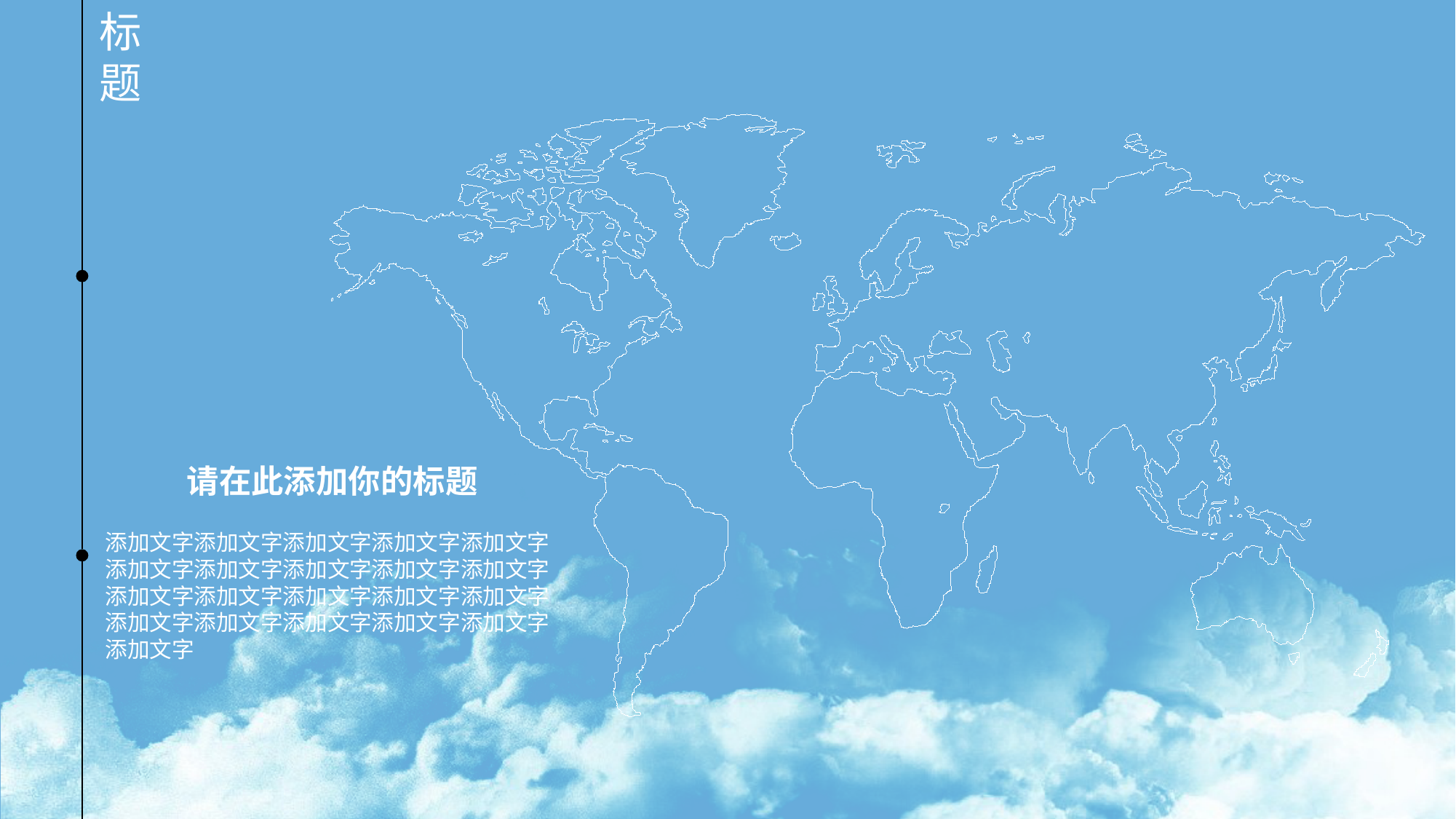

标题

请在此添加你的标题
添加文字添加文字添加文字添加文字添加文字添加文字添加文字添加文字添加文字添加文字添加文字添加文字添加文字添加文字添加文字添加文字添加文字添加文字添加文字添加文字添加文字